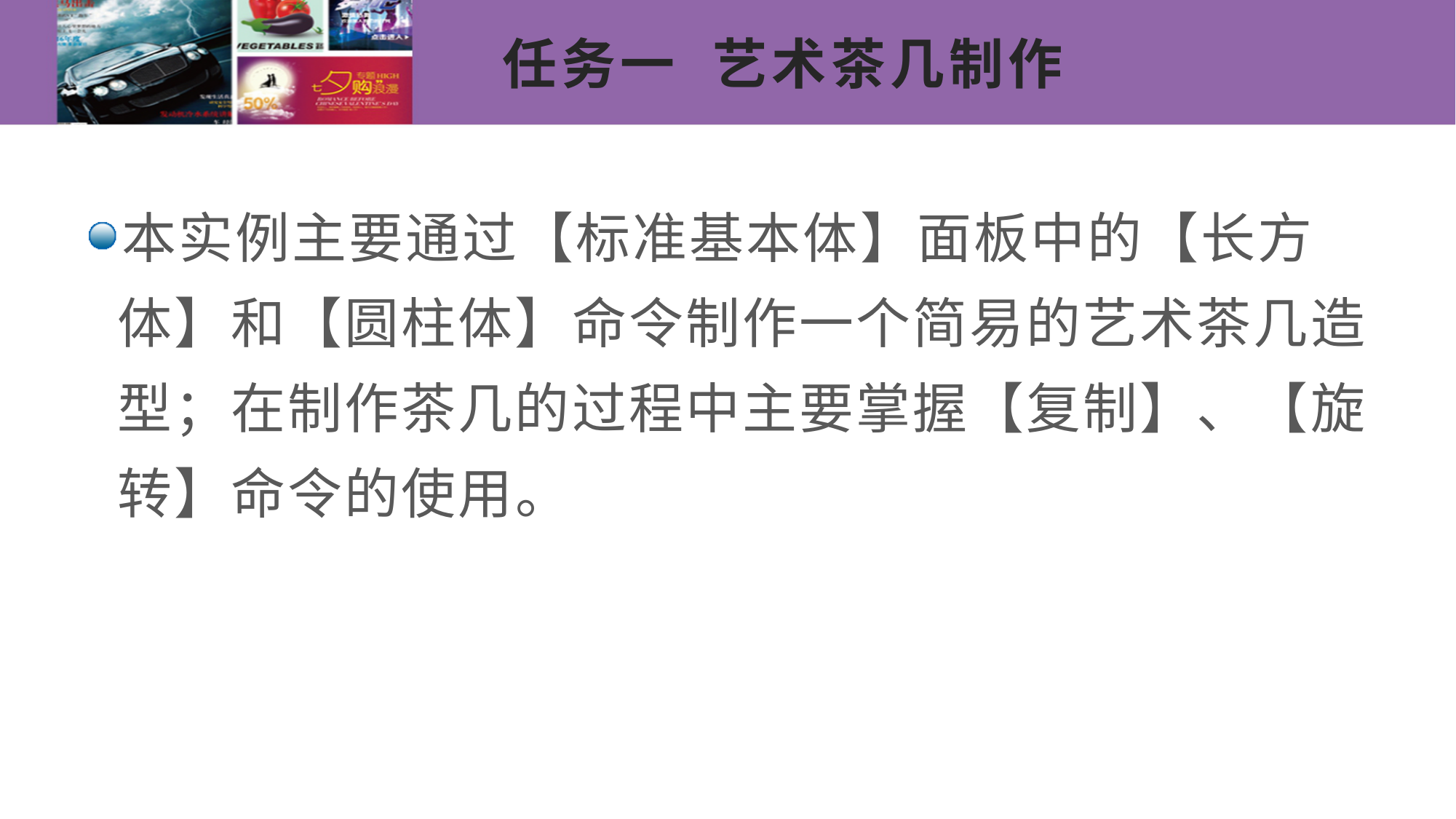

# 任务一  艺术茶几制作
本实例主要通过【标准基本体】面板中的【长方体】和【圆柱体】命令制作一个简易的艺术茶几造型；在制作茶几的过程中主要掌握【复制】、【旋转】命令的使用。